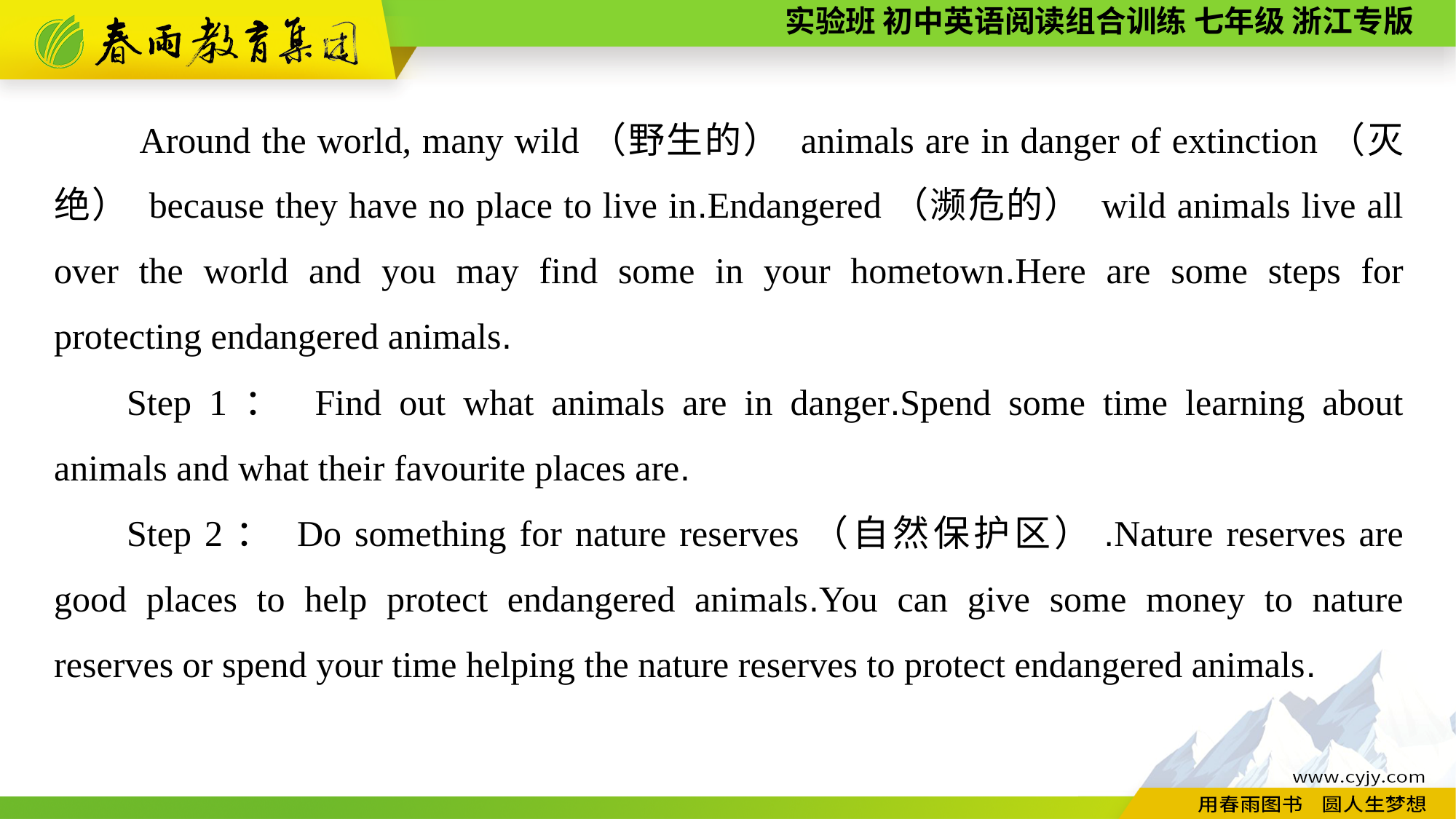

Around the world, many wild（野生的） animals are in danger of extinction（灭绝） because they have no place to live in.Endangered（濒危的） wild animals live all over the world and you may find some in your hometown.Here are some steps for protecting endangered animals.
Step 1： Find out what animals are in danger.Spend some time learning about animals and what their favourite places are.
Step 2： Do something for nature reserves（自然保护区）.Nature reserves are good places to help protect endangered animals.You can give some money to nature reserves or spend your time helping the nature reserves to protect endangered animals.